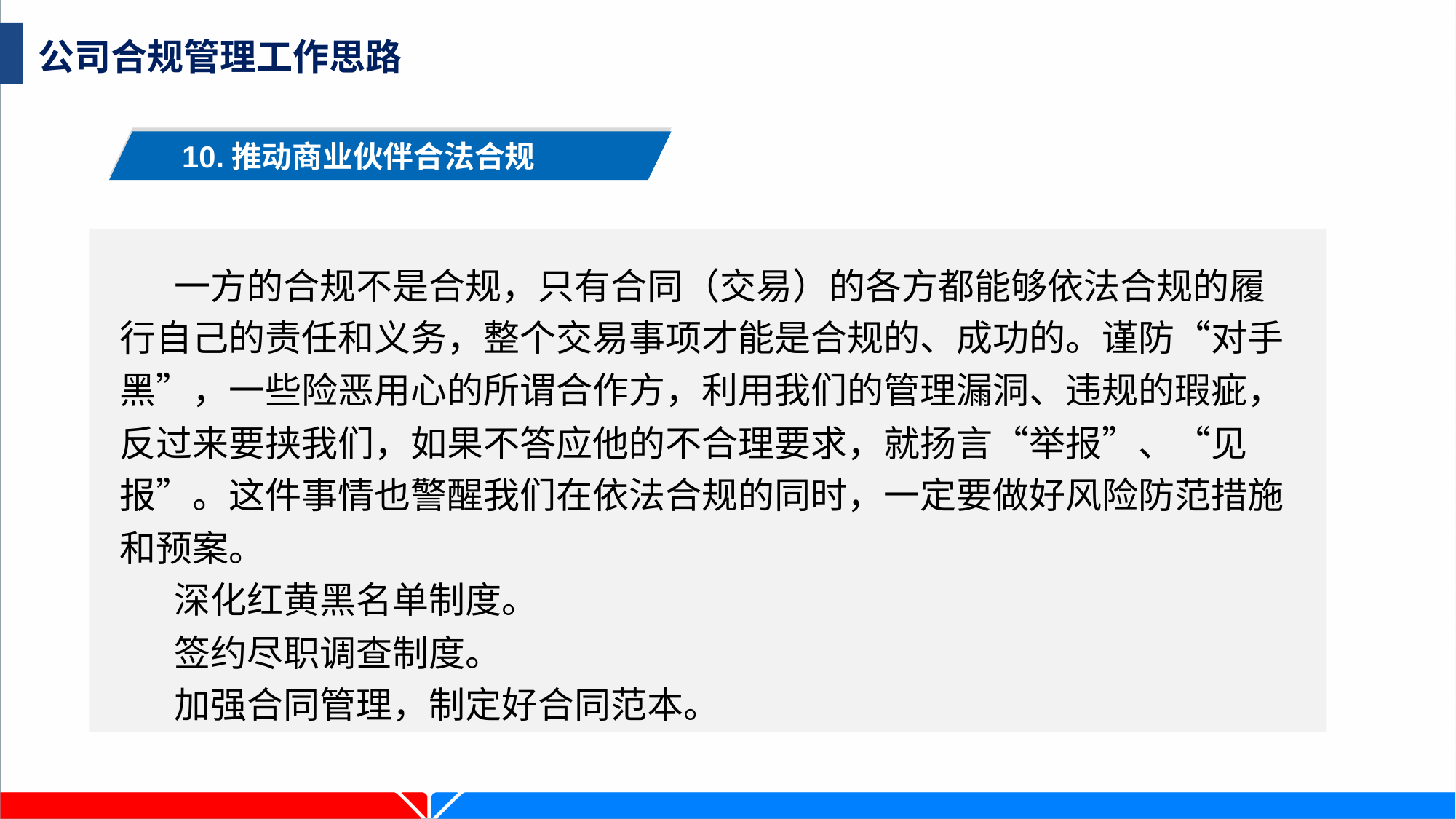

公司合规管理工作思路

10.推动商业伙伴合法合规

一方的合规不是合规，只有合同（交易）的各方都能够依法合规的履行自己的责任和义务，整个交易事项才能是合规的、成功的。谨防“对手黑”，一些险恶用心的所谓合作方，利用我们的管理漏洞、违规的瑕疵，反过来要挟我们，如果不答应他的不合理要求，就扬言“举报”、“见报”。这件事情也警醒我们在依法合规的同时，一定要做好风险防范措施和预案。
深化红黄黑名单制度。
签约尽职调查制度。
加强合同管理，制定好合同范本。